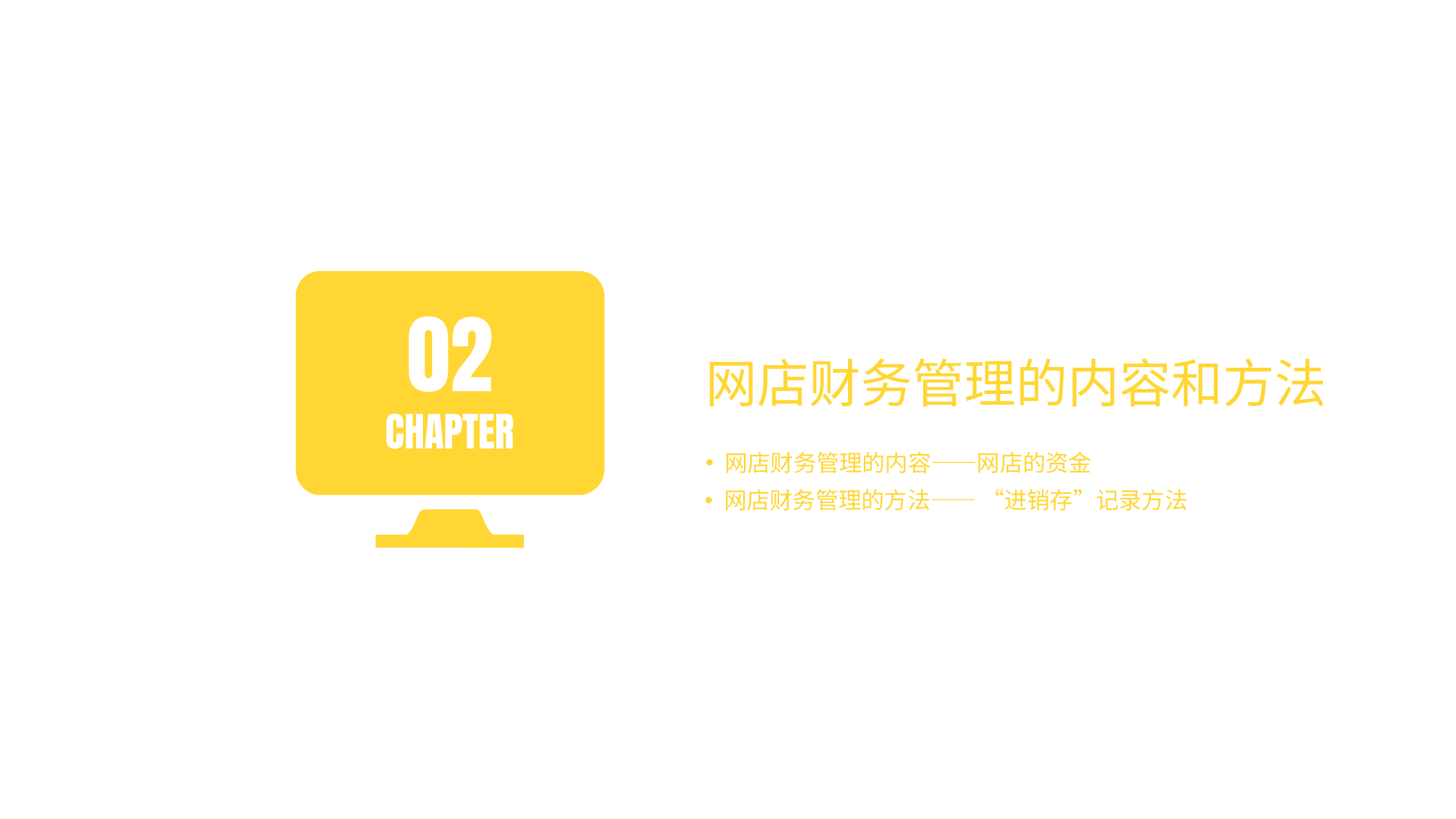

02
CHAPTER
网店财务管理的内容和方法
网店财务管理的内容——网店的资金
网店财务管理的方法—— “进销存”记录方法